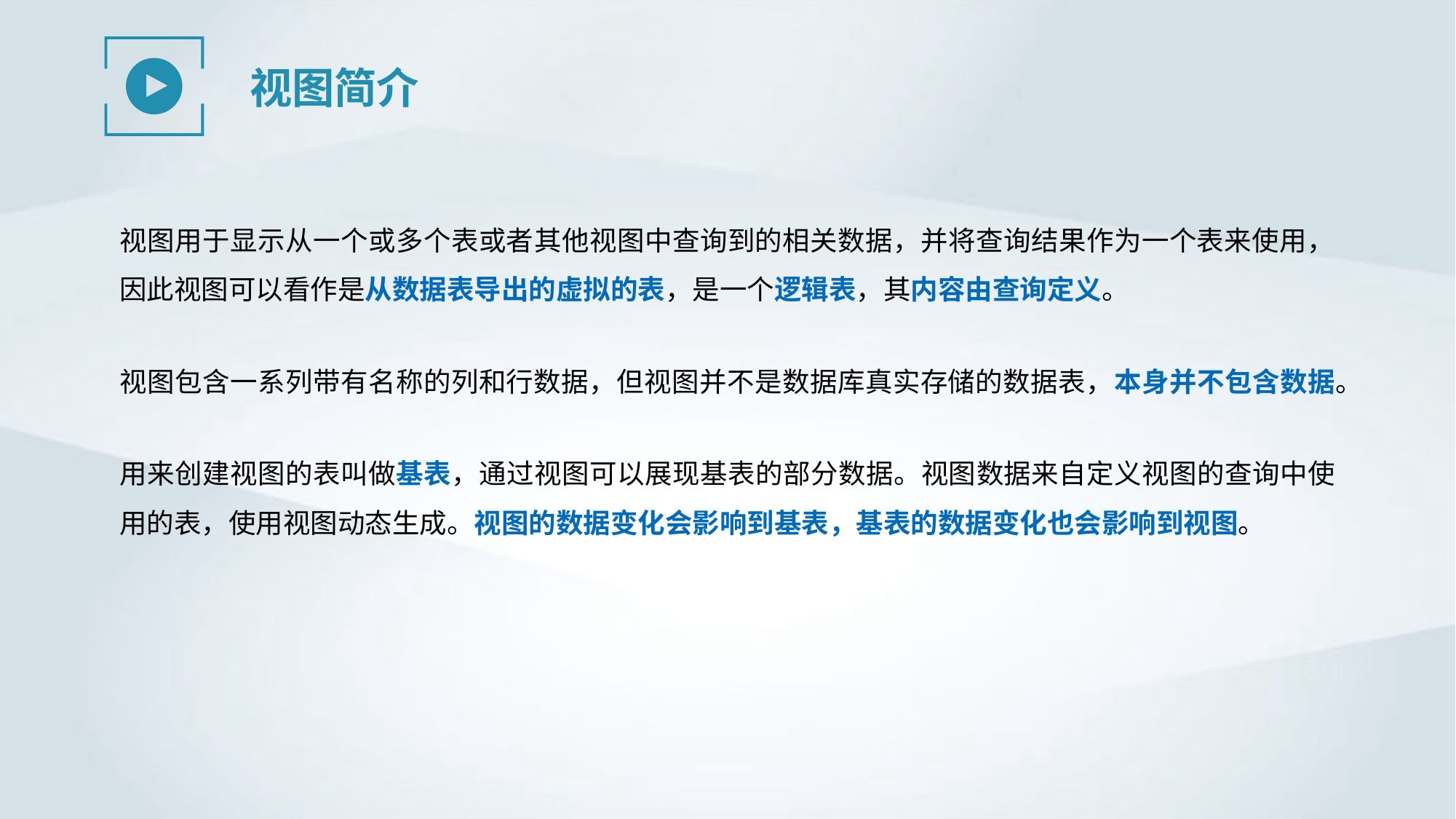

视图简介
视图用于显示从一个或多个表或者其他视图中查询到的相关数据，并将查询结果作为一个表来使用，因此视图可以看作是从数据表导出的虚拟的表，是一个逻辑表，其内容由查询定义。
视图包含一系列带有名称的列和行数据，但视图并不是数据库真实存储的数据表，本身并不包含数据。
用来创建视图的表叫做基表，通过视图可以展现基表的部分数据。视图数据来自定义视图的查询中使用的表，使用视图动态生成。视图的数据变化会影响到基表，基表的数据变化也会影响到视图。